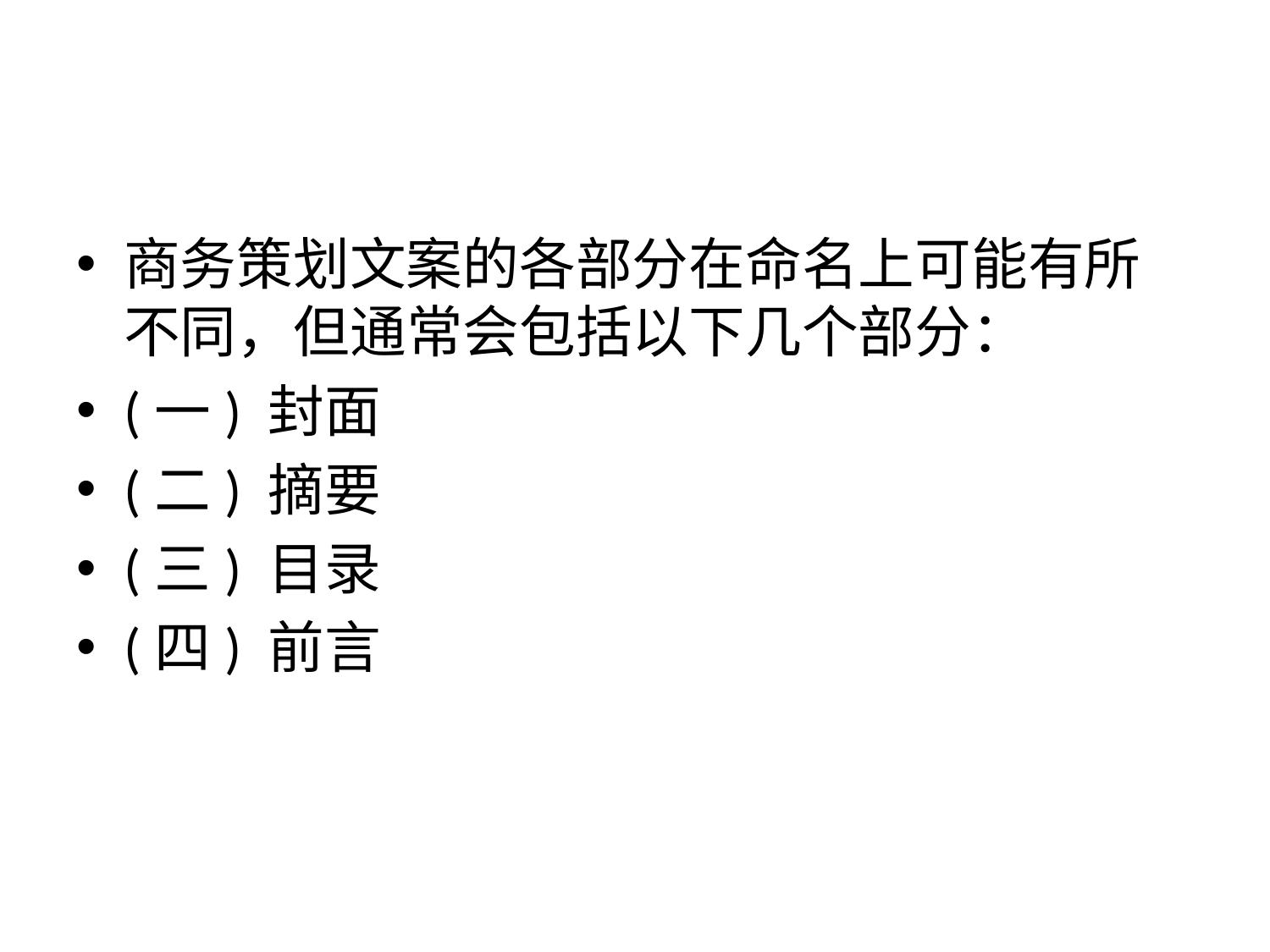

#
商务策划文案的各部分在命名上可能有所不同，但通常会包括以下几个部分：
(一) 封面
(二) 摘要
(三) 目录
(四) 前言